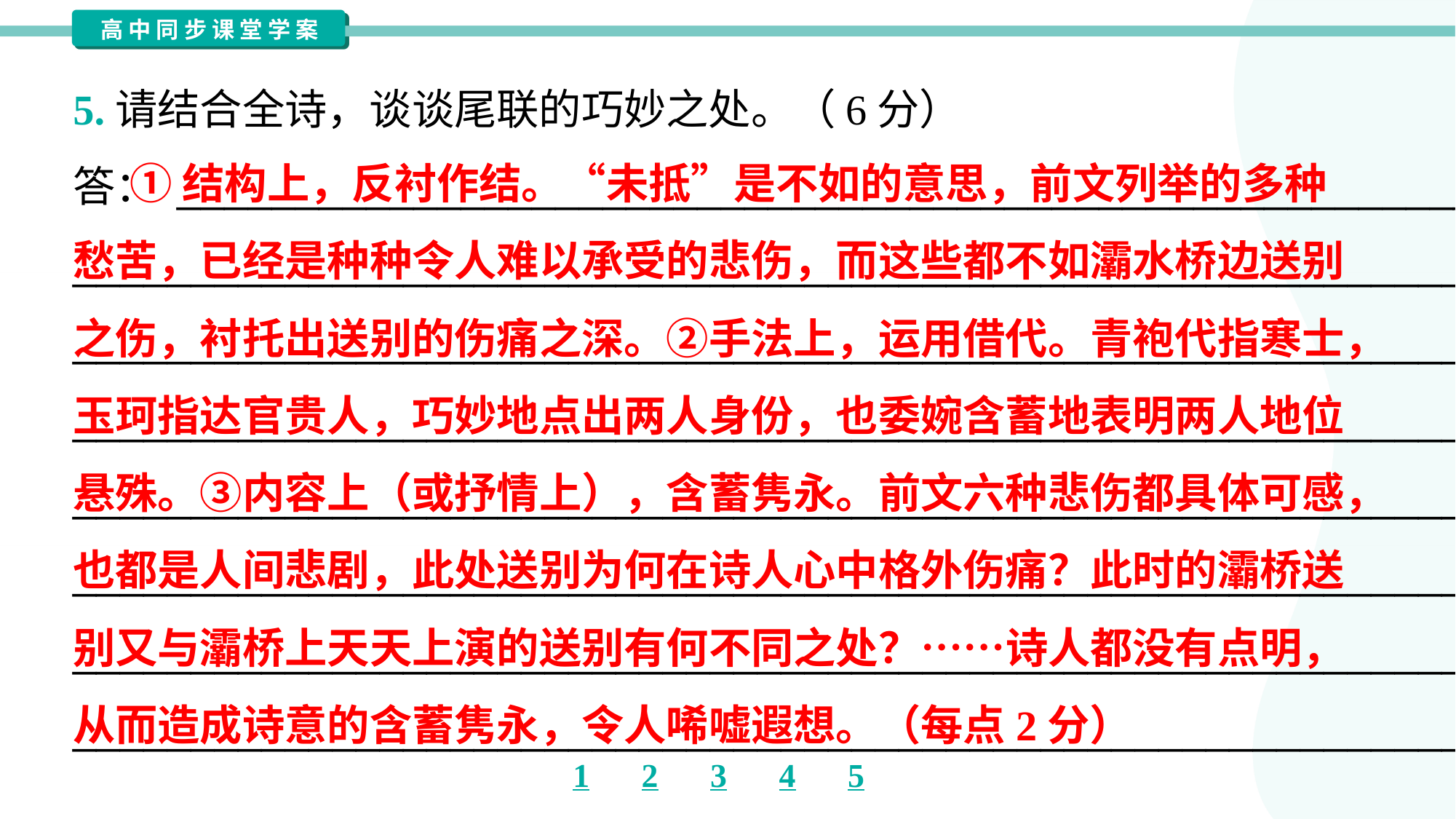

5.请结合全诗，谈谈尾联的巧妙之处。（6分）
答： ________________________________________________________
_____________________________________________________________
_____________________________________________________________
_____________________________________________________________
_____________________________________________________________
_____________________________________________________________
_____________________________________________________________
_____________________________________________________________
      ①结构上，反衬作结。“未抵”是不如的意思，前文列举的多种
愁苦，已经是种种令人难以承受的悲伤，而这些都不如灞水桥边送别
之伤，衬托出送别的伤痛之深。②手法上，运用借代。青袍代指寒士，
玉珂指达官贵人，巧妙地点出两人身份，也委婉含蓄地表明两人地位
悬殊。③内容上（或抒情上），含蓄隽永。前文六种悲伤都具体可感，
也都是人间悲剧，此处送别为何在诗人心中格外伤痛？此时的灞桥送
别又与灞桥上天天上演的送别有何不同之处？……诗人都没有点明，
从而造成诗意的含蓄隽永，令人唏嘘遐想。（每点2分）